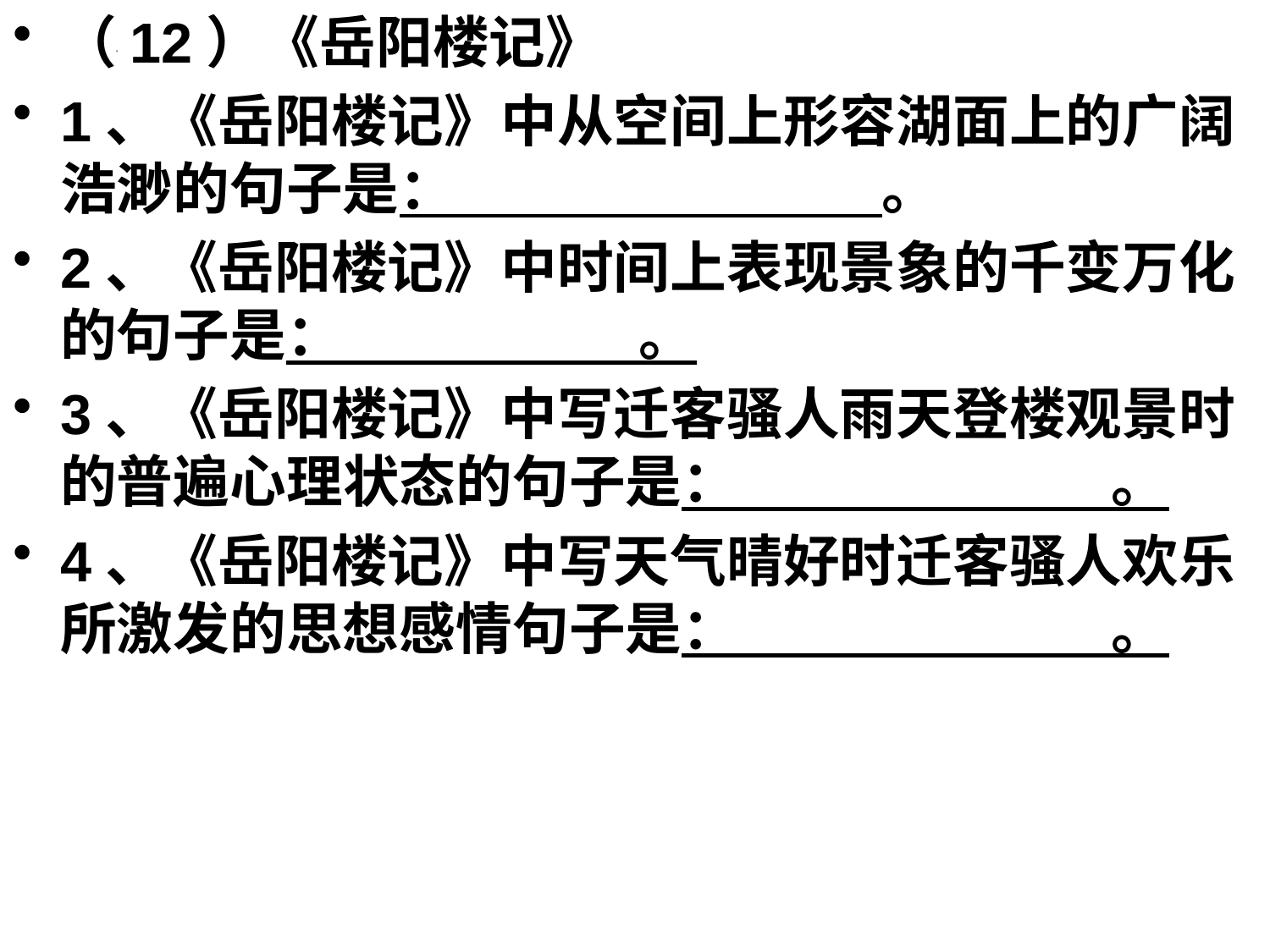

（12）《岳阳楼记》
1、《岳阳楼记》中从空间上形容湖面上的广阔浩渺的句子是：                                 。
2、《岳阳楼记》中时间上表现景象的千变万化的句子是：                       。
3、《岳阳楼记》中写迁客骚人雨天登楼观景时的普遍心理状态的句子是：                             。
4、《岳阳楼记》中写天气晴好时迁客骚人欢乐所激发的思想感情句子是：                             。
#